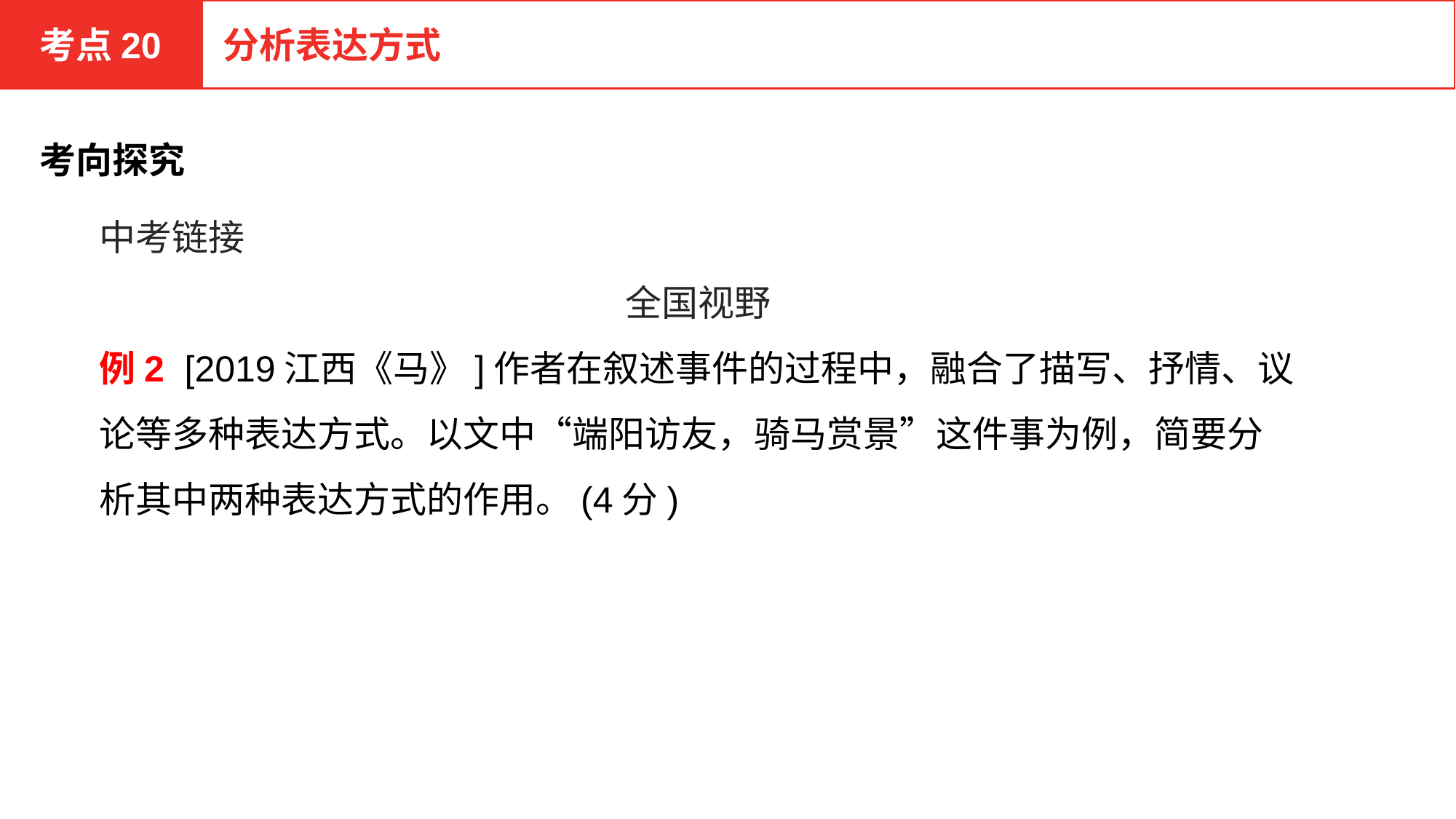

考点20
分析表达方式
考向探究
中考链接
全国视野
例2  [2019江西《马》]作者在叙述事件的过程中，融合了描写、抒情、议论等多种表达方式。以文中“端阳访友，骑马赏景”这件事为例，简要分析其中两种表达方式的作用。(4分)